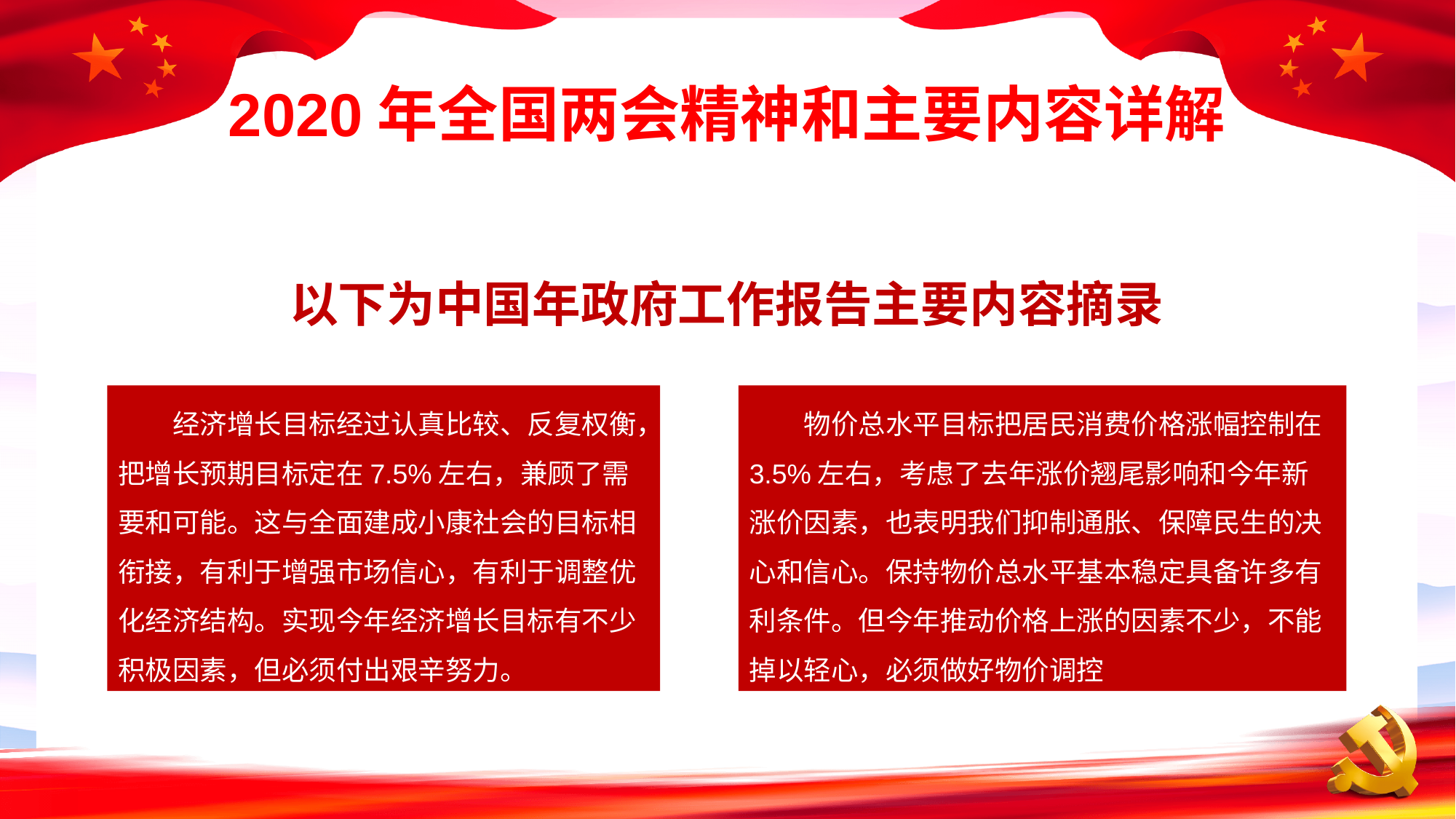

以下为中国年政府工作报告主要内容摘录
经济增长目标经过认真比较、反复权衡，把增长预期目标定在7.5%左右，兼顾了需要和可能。这与全面建成小康社会的目标相衔接，有利于增强市场信心，有利于调整优化经济结构。实现今年经济增长目标有不少积极因素，但必须付出艰辛努力。
物价总水平目标把居民消费价格涨幅控制在3.5%左右，考虑了去年涨价翘尾影响和今年新涨价因素，也表明我们抑制通胀、保障民生的决心和信心。保持物价总水平基本稳定具备许多有利条件。但今年推动价格上涨的因素不少，不能掉以轻心，必须做好物价调控